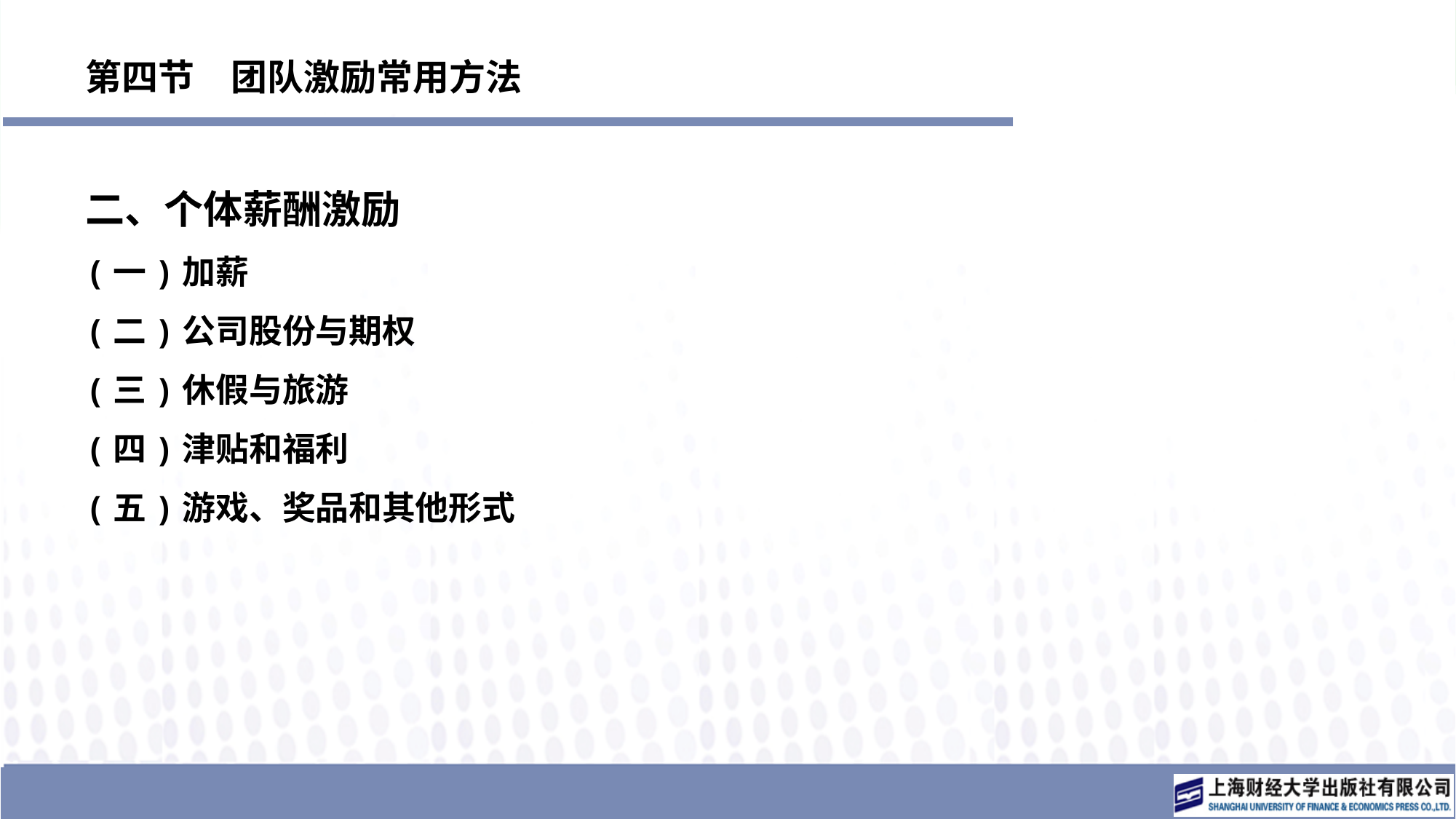

# 第四节　团队激励常用方法
二、个体薪酬激励
(一)加薪
(二)公司股份与期权
(三)休假与旅游
(四)津贴和福利
(五)游戏、奖品和其他形式